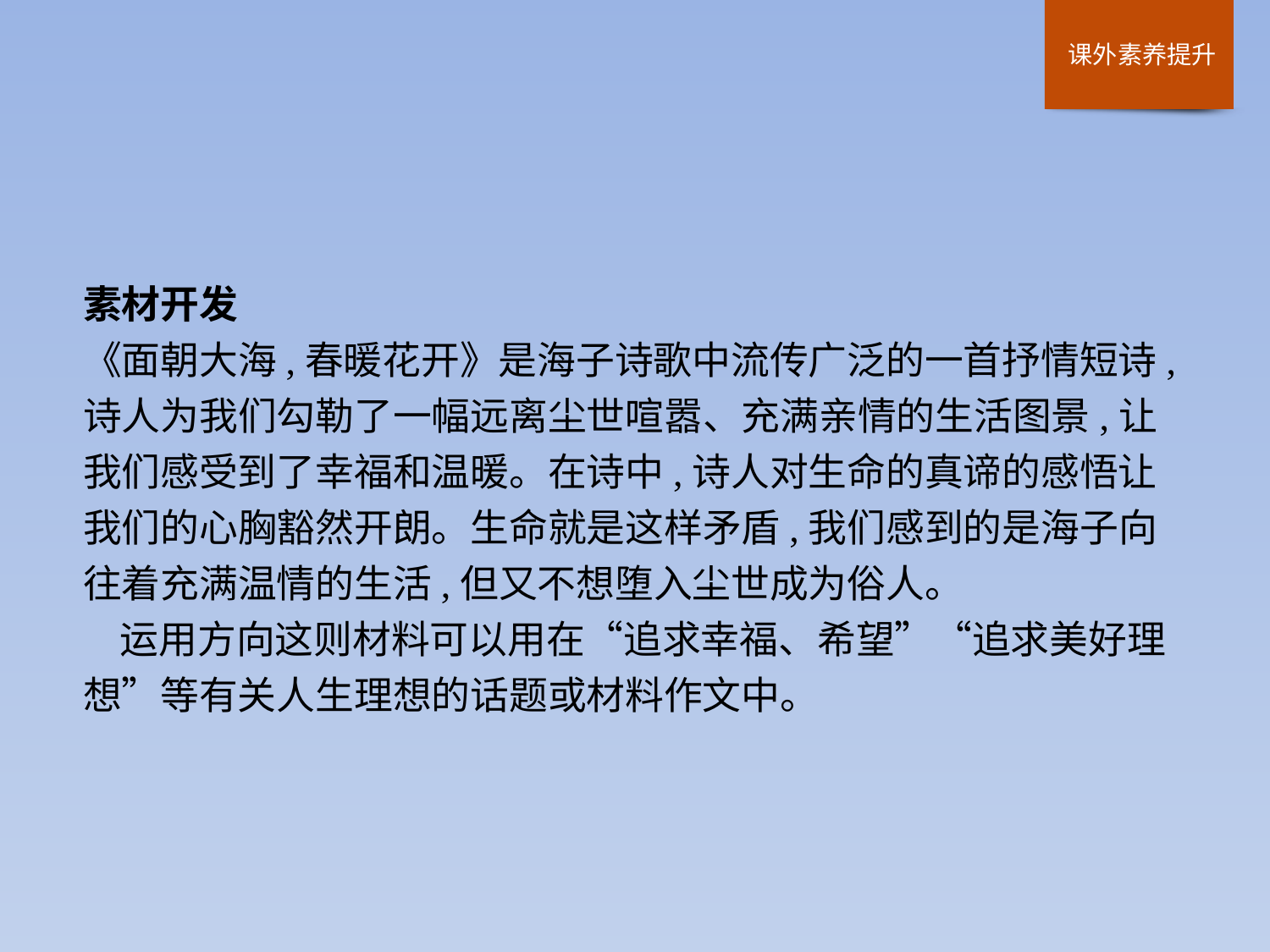

素材开发
《面朝大海,春暖花开》是海子诗歌中流传广泛的一首抒情短诗,诗人为我们勾勒了一幅远离尘世喧嚣、充满亲情的生活图景,让我们感受到了幸福和温暖。在诗中,诗人对生命的真谛的感悟让我们的心胸豁然开朗。生命就是这样矛盾,我们感到的是海子向往着充满温情的生活,但又不想堕入尘世成为俗人。
运用方向这则材料可以用在“追求幸福、希望”“追求美好理想”等有关人生理想的话题或材料作文中。